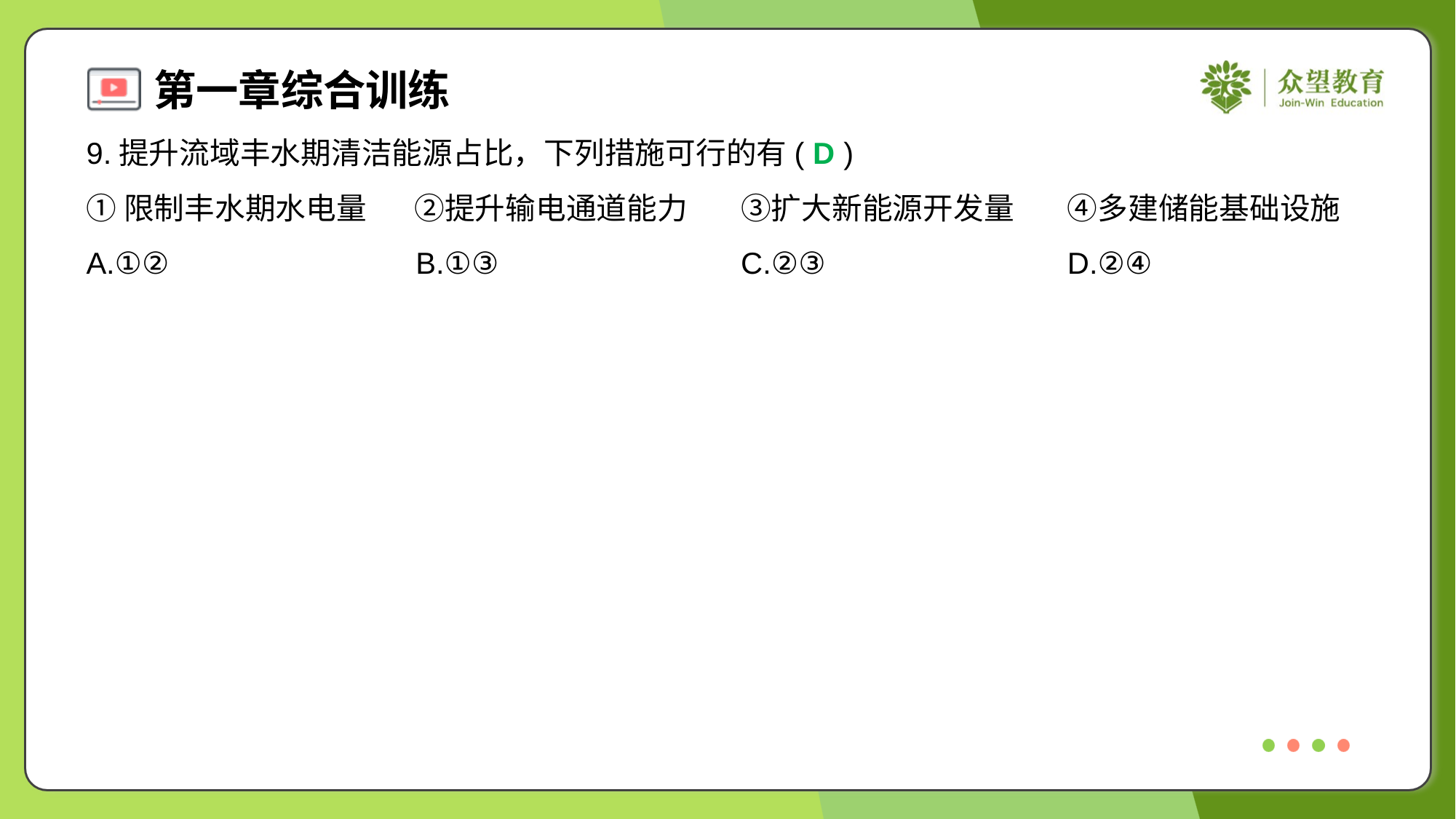

9.提升流域丰水期清洁能源占比，下列措施可行的有(     )
D
①限制丰水期水电量	②提升输电通道能力	③扩大新能源开发量	④多建储能基础设施
A.①②	B.①③	C.②③	D.②④